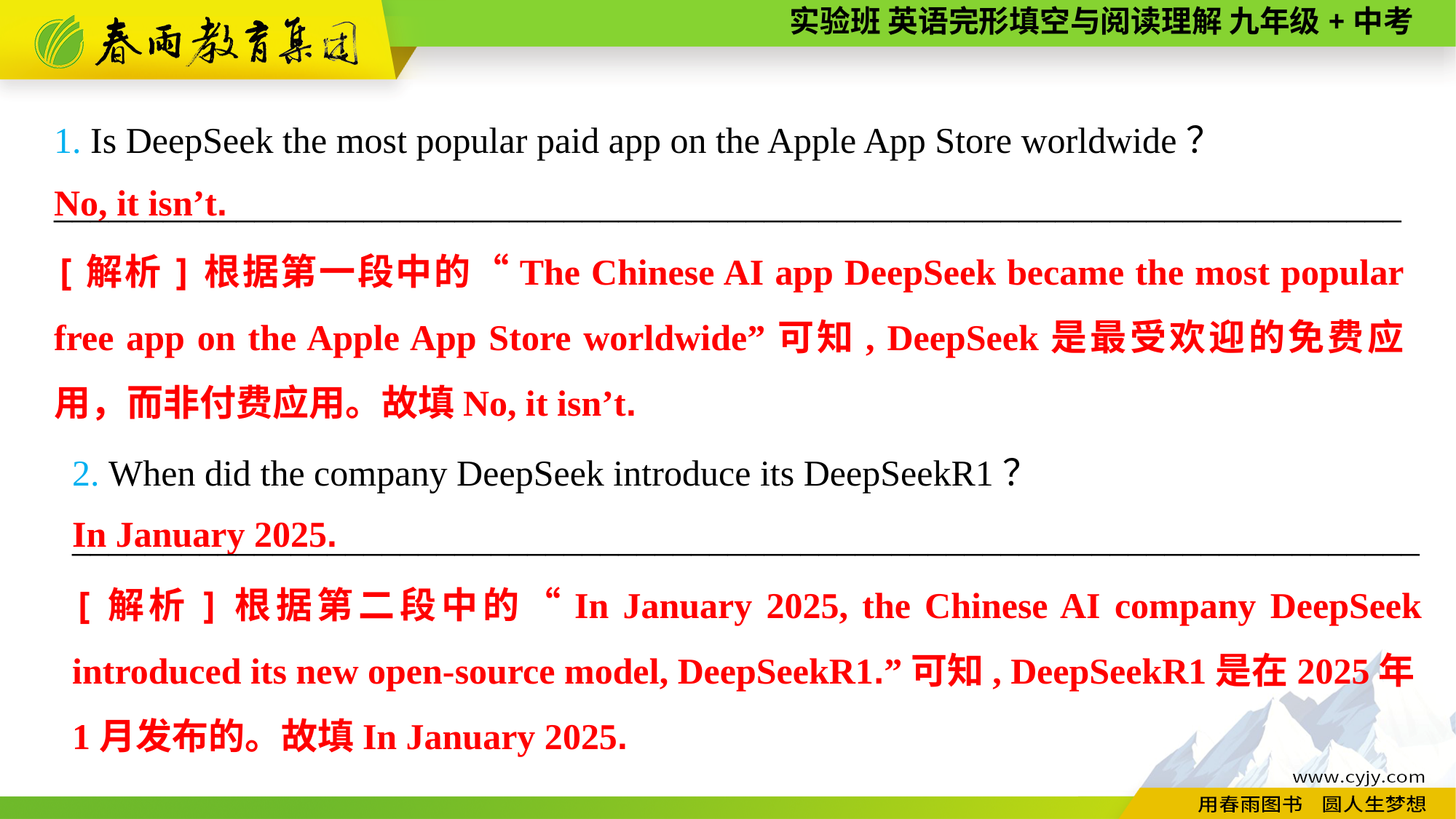

1. Is DeepSeek the most popular paid app on the Apple App Store worldwide？
__________________________________________________________________________
No, it isn’t.
[解析]根据第一段中的“The Chinese AI app DeepSeek became the most popular free app on the Apple App Store worldwide”可知, DeepSeek是最受欢迎的免费应用，而非付费应用。故填No, it isn’t.
2. When did the company DeepSeek introduce its DeepSeekR1？
__________________________________________________________________________
In January 2025.
[解析]根据第二段中的“In January 2025, the Chinese AI company DeepSeek introduced its new open-source model, DeepSeekR1.”可知, DeepSeekR1是在2025年1月发布的。故填In January 2025.